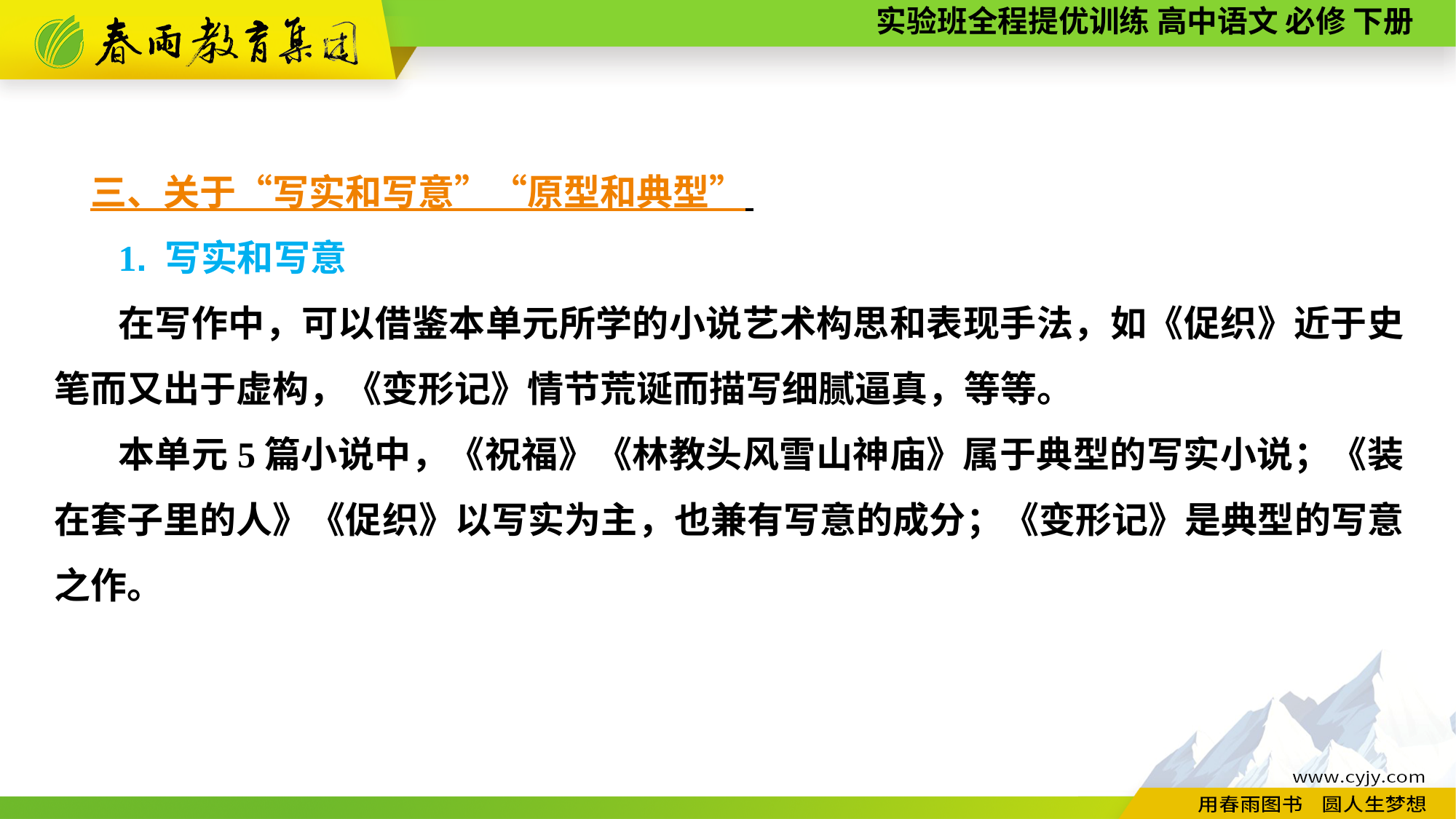

三、关于“写实和写意”“原型和典型”
1. 写实和写意
在写作中，可以借鉴本单元所学的小说艺术构思和表现手法，如《促织》近于史笔而又出于虚构，《变形记》情节荒诞而描写细腻逼真，等等。
本单元5篇小说中，《祝福》《林教头风雪山神庙》属于典型的写实小说；《装在套子里的人》《促织》以写实为主，也兼有写意的成分；《变形记》是典型的写意之作。